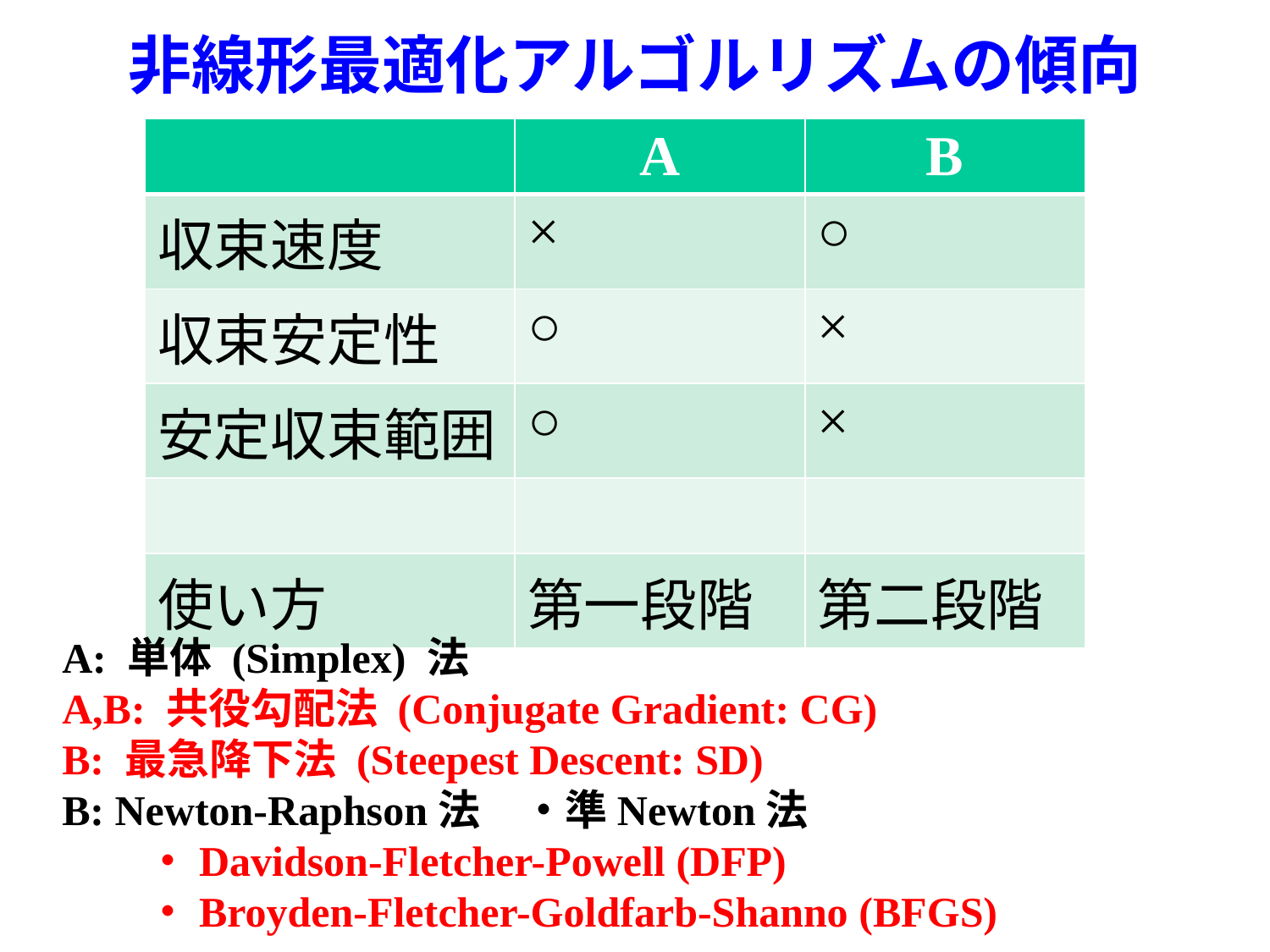

# 非線形最適化アルゴルリズムの傾向
|  | A | B |
| --- | --- | --- |
| 収束速度 | × | ○ |
| 収束安定性 | ○ | × |
| 安定収束範囲 | ○ | × |
|  |  |  |
| 使い方 | 第一段階 | 第二段階 |
A: 単体 (Simplex) 法
A,B: 共役勾配法 (Conjugate Gradient: CG)
B: 最急降下法 (Steepest Descent: SD)
B: Newton-Raphson法　・準Newton法
　　・Davidson-Fletcher-Powell (DFP)
　　・Broyden-Fletcher-Goldfarb-Shanno (BFGS)